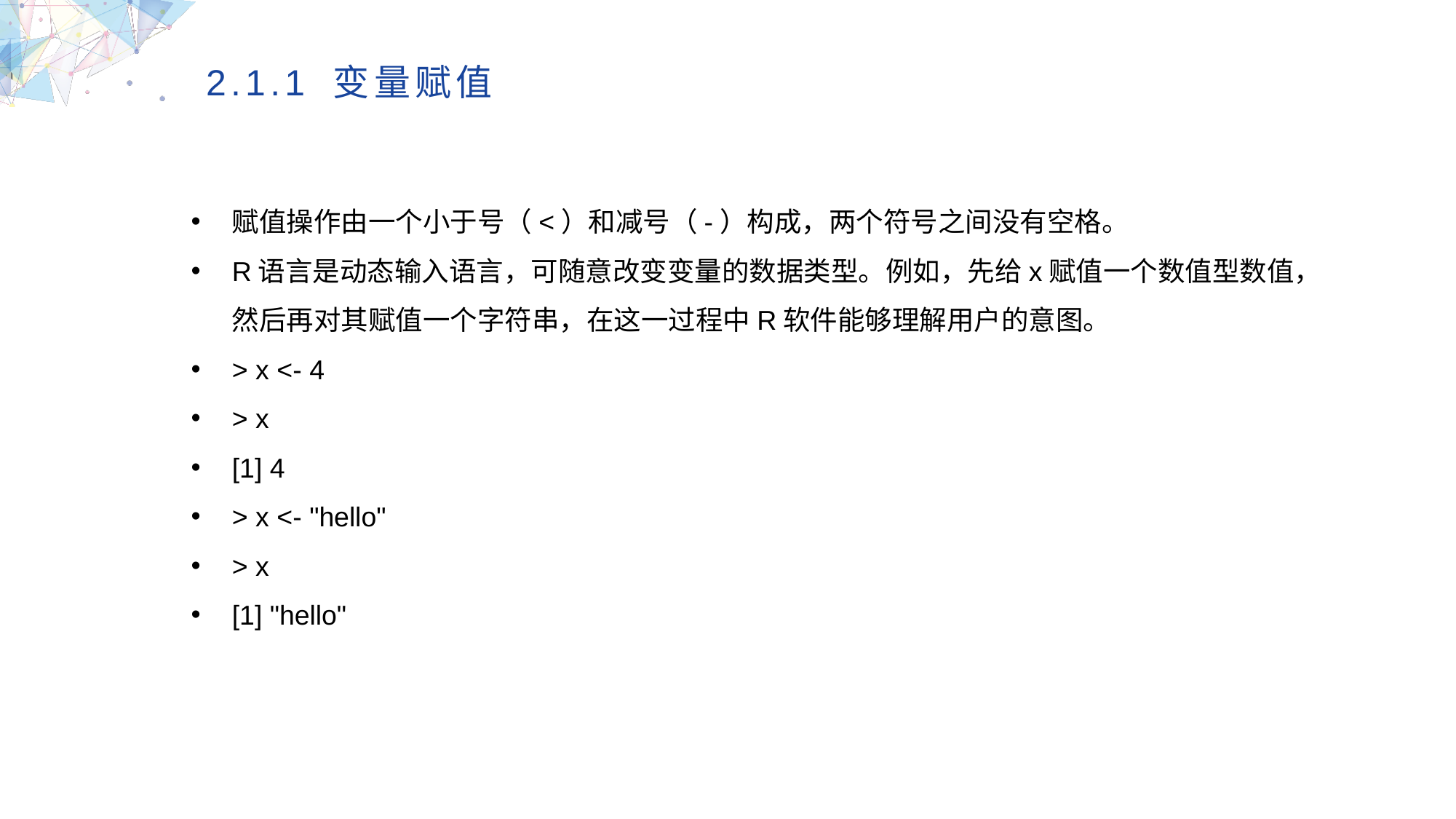

2.1.1 变量赋值
赋值操作由一个小于号（<）和减号（-）构成，两个符号之间没有空格。
R语言是动态输入语言，可随意改变变量的数据类型。例如，先给x赋值一个数值型数值，然后再对其赋值一个字符串，在这一过程中R软件能够理解用户的意图。
> x <- 4
> x
[1] 4
> x <- "hello"
> x
[1] "hello"

MULTIPURPOSE PRESENTATION TEMPLATE | UNIQUE DESIGN
Welcome Message
Please replace text, click add relevant headline, modify the text content, also can copy your content to this directly. Please replace text, click add relevant headline, modify the text content, also can copy your content to this directly.